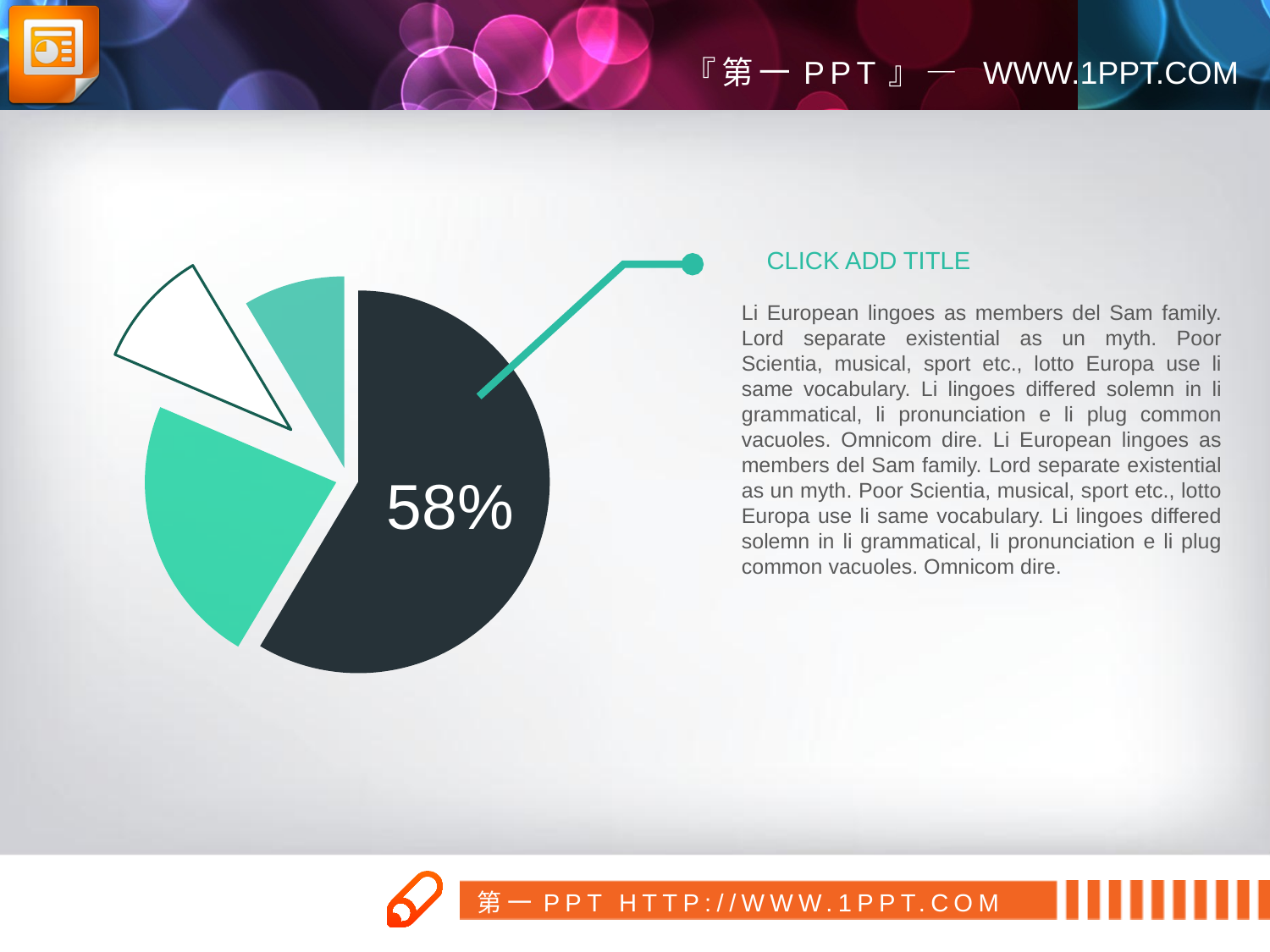

### Chart

| Category | 销售额 |
|---|---|
| 第一季度 | 82.0 |
| 第二季度 | 32.0 |
| 第三季度 | 14.0 |
| 第四季度 | 12.0 |
CLICK ADD TITLE

Li European lingoes as members del Sam family. Lord separate existential as un myth. Poor Scientia, musical, sport etc., lotto Europa use li same vocabulary. Li lingoes differed solemn in li grammatical, li pronunciation e li plug common vacuoles. Omnicom dire. Li European lingoes as members del Sam family. Lord separate existential as un myth. Poor Scientia, musical, sport etc., lotto Europa use li same vocabulary. Li lingoes differed solemn in li grammatical, li pronunciation e li plug common vacuoles. Omnicom dire.